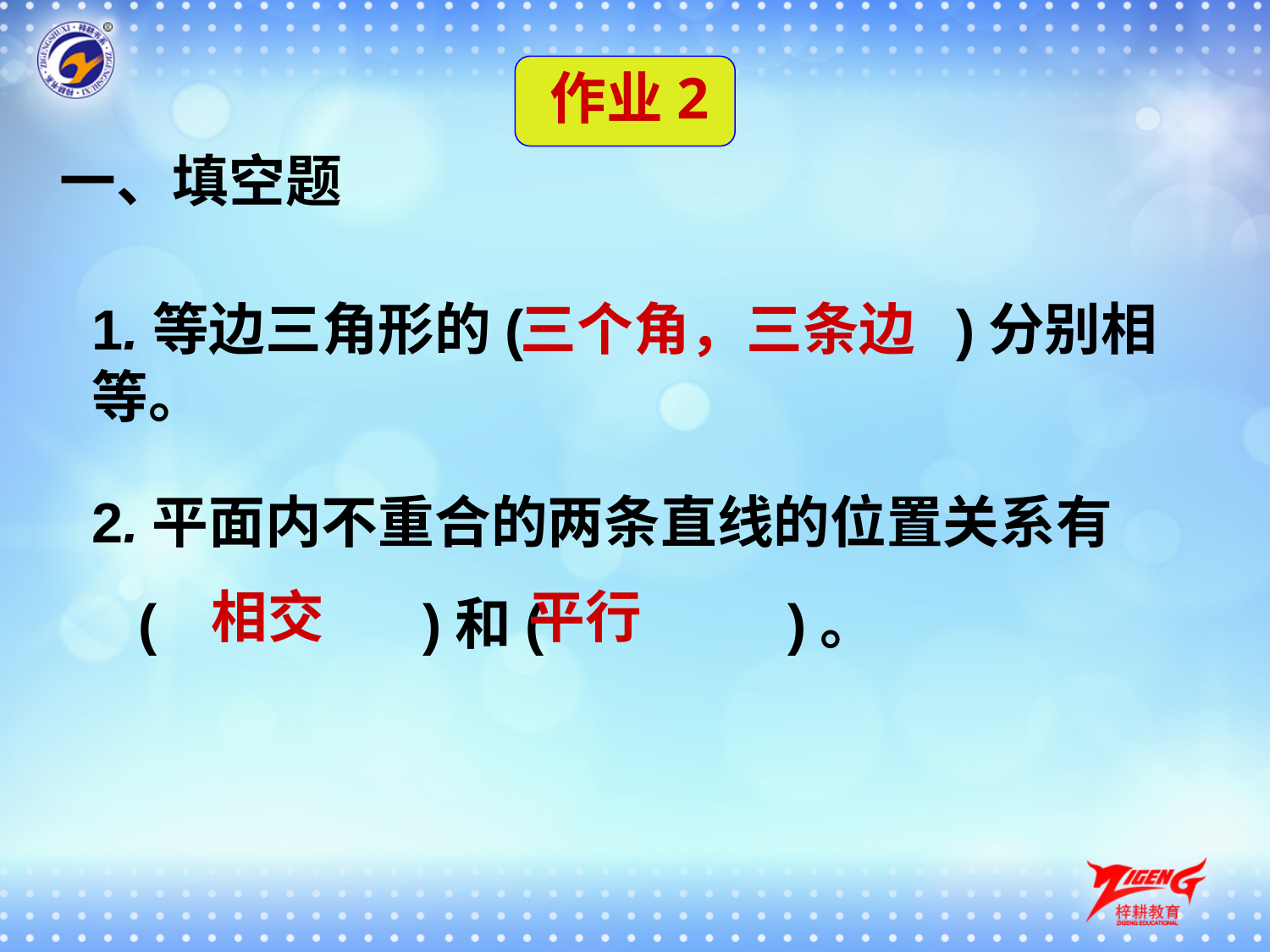

作业2
一、填空题
1.等边三角形的(　                           )分别相等。
三个角，三条边
2.平面内不重合的两条直线的位置关系有
   (        　　)和(　　        )。
相交
平行